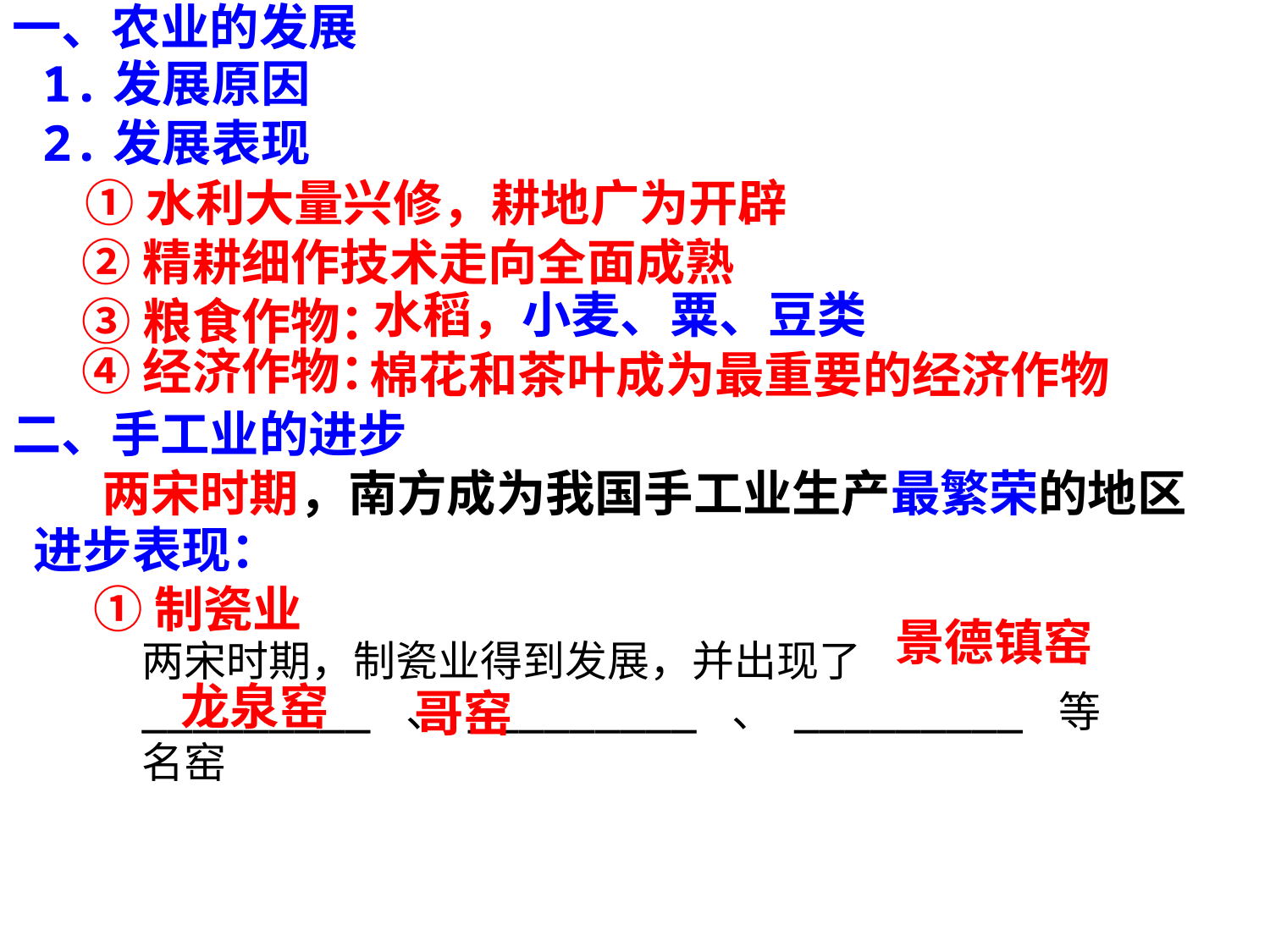

一、农业的发展
1.发展原因
2.发展表现
①水利大量兴修，耕地广为开辟
②精耕细作技术走向全面成熟
水稻，小麦、粟、豆类
③粮食作物：
④经济作物：
棉花和茶叶成为最重要的经济作物
二、手工业的进步
两宋时期，南方成为我国手工业生产最繁荣的地区
进步表现：
①制瓷业
景德镇窑
两宋时期，制瓷业得到发展，并出现了_________ 、 _________ 、 _________ 等名窑
龙泉窑
哥窑